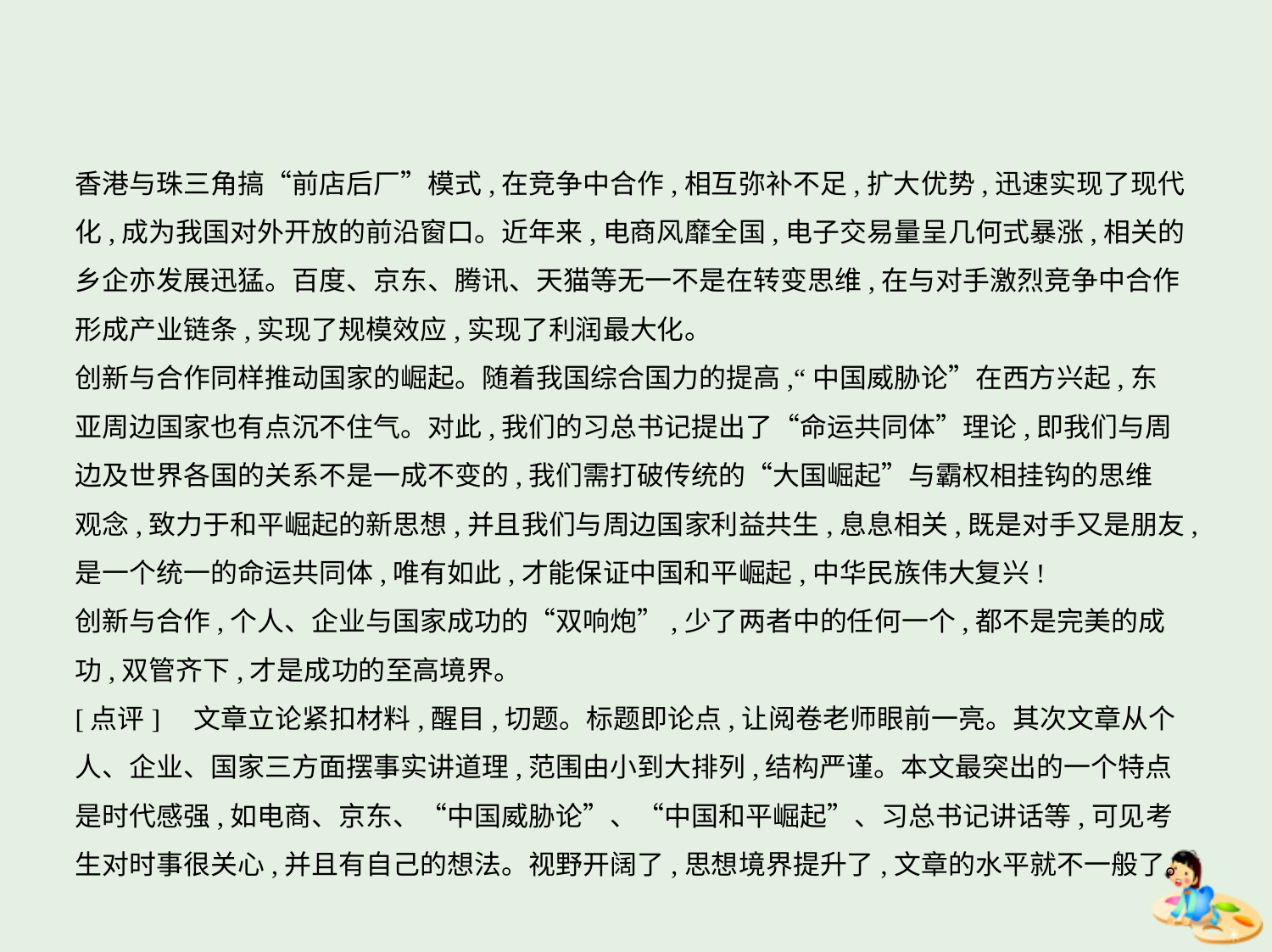

香港与珠三角搞“前店后厂”模式,在竞争中合作,相互弥补不足,扩大优势,迅速实现了现代
化,成为我国对外开放的前沿窗口。近年来,电商风靡全国,电子交易量呈几何式暴涨,相关的
乡企亦发展迅猛。百度、京东、腾讯、天猫等无一不是在转变思维,在与对手激烈竞争中合作形成产业链条,实现了规模效应,实现了利润最大化。
创新与合作同样推动国家的崛起。随着我国综合国力的提高,“中国威胁论”在西方兴起,东
亚周边国家也有点沉不住气。对此,我们的习总书记提出了“命运共同体”理论,即我们与周
边及世界各国的关系不是一成不变的,我们需打破传统的“大国崛起”与霸权相挂钩的思维
观念,致力于和平崛起的新思想,并且我们与周边国家利益共生,息息相关,既是对手又是朋友,
是一个统一的命运共同体,唯有如此,才能保证中国和平崛起,中华民族伟大复兴!
创新与合作,个人、企业与国家成功的“双响炮”,少了两者中的任何一个,都不是完美的成
功,双管齐下,才是成功的至高境界。
[点评]　文章立论紧扣材料,醒目,切题。标题即论点,让阅卷老师眼前一亮。其次文章从个
人、企业、国家三方面摆事实讲道理,范围由小到大排列,结构严谨。本文最突出的一个特点
是时代感强,如电商、京东、“中国威胁论”、“中国和平崛起”、习总书记讲话等,可见考
生对时事很关心,并且有自己的想法。视野开阔了,思想境界提升了,文章的水平就不一般了。